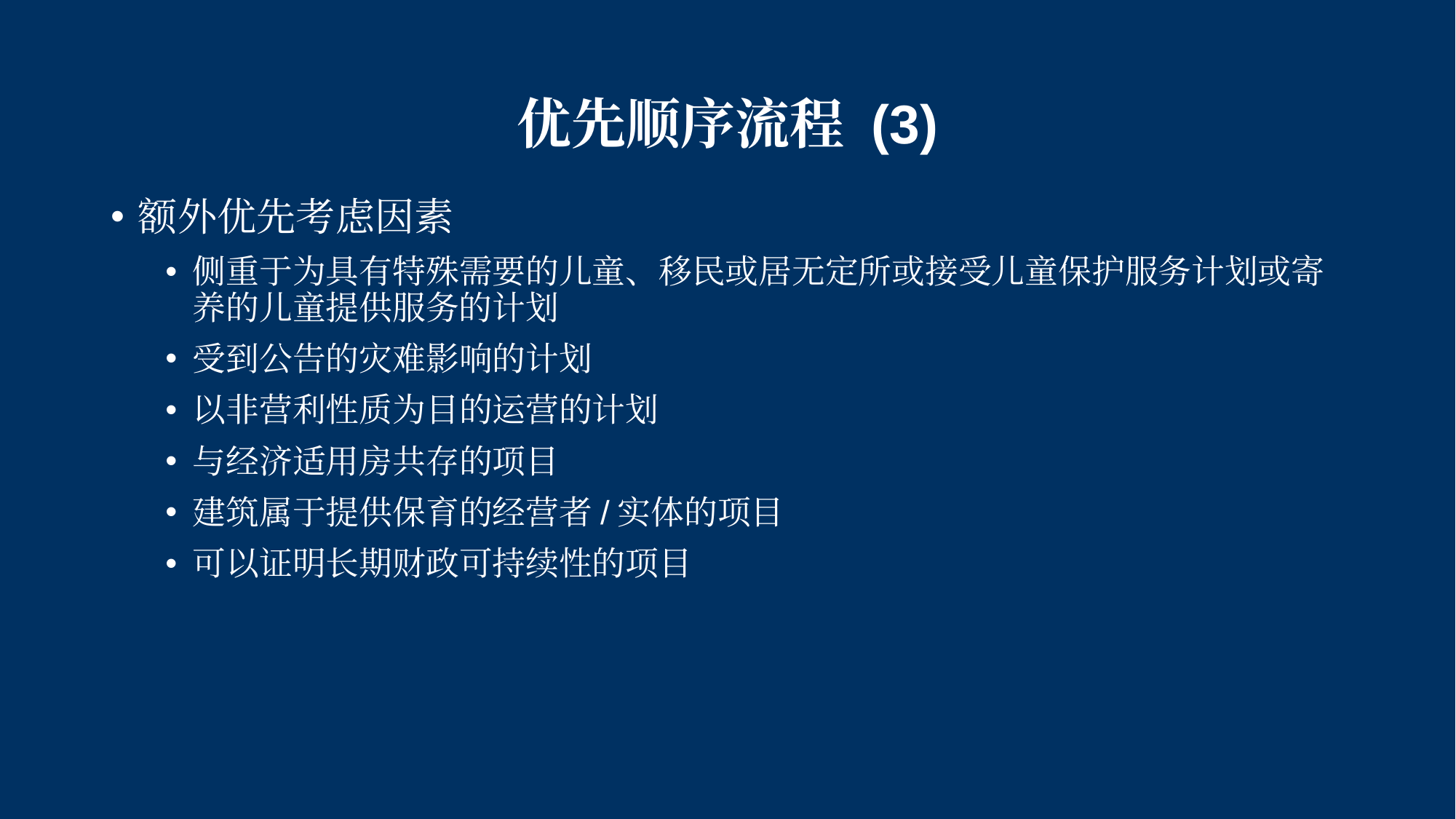

# 优先顺序流程 (3)
额外优先考虑因素
侧重于为具有特殊需要的儿童、移民或居无定所或接受儿童保护服务计划或寄养的儿童提供服务的计划
受到公告的灾难影响的计划
以非营利性质为目的运营的计划
与经济适用房共存的项目
建筑属于提供保育的经营者/实体的项目
可以证明长期财政可持续性的项目